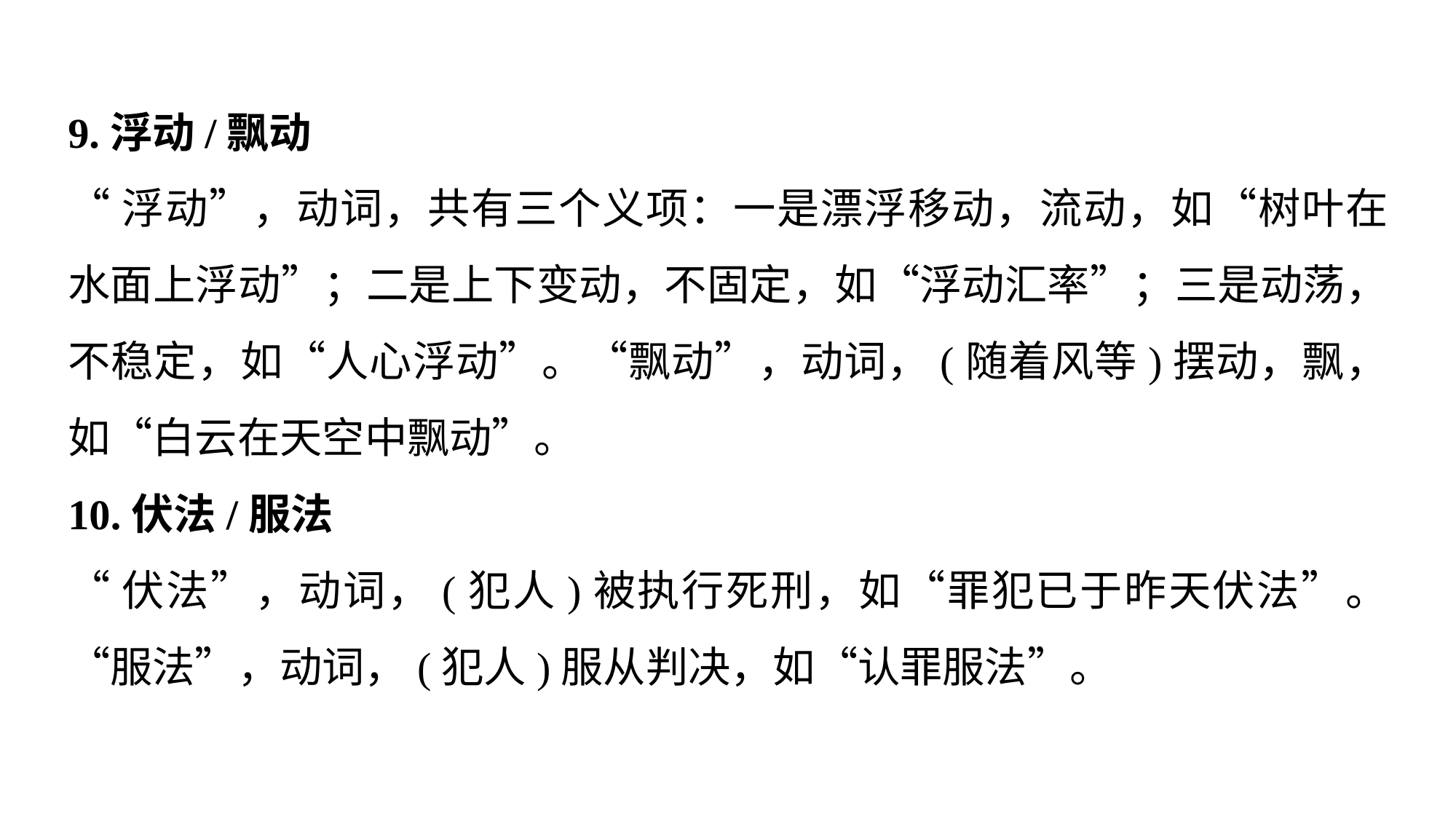

9.浮动/飘动
“浮动”，动词，共有三个义项：一是漂浮移动，流动，如“树叶在水面上浮动”；二是上下变动，不固定，如“浮动汇率”；三是动荡，不稳定，如“人心浮动”。“飘动”，动词，(随着风等)摆动，飘，如“白云在天空中飘动”。
10.伏法/服法
“伏法”，动词，(犯人)被执行死刑，如“罪犯已于昨天伏法”。“服法”，动词，(犯人)服从判决，如“认罪服法”。